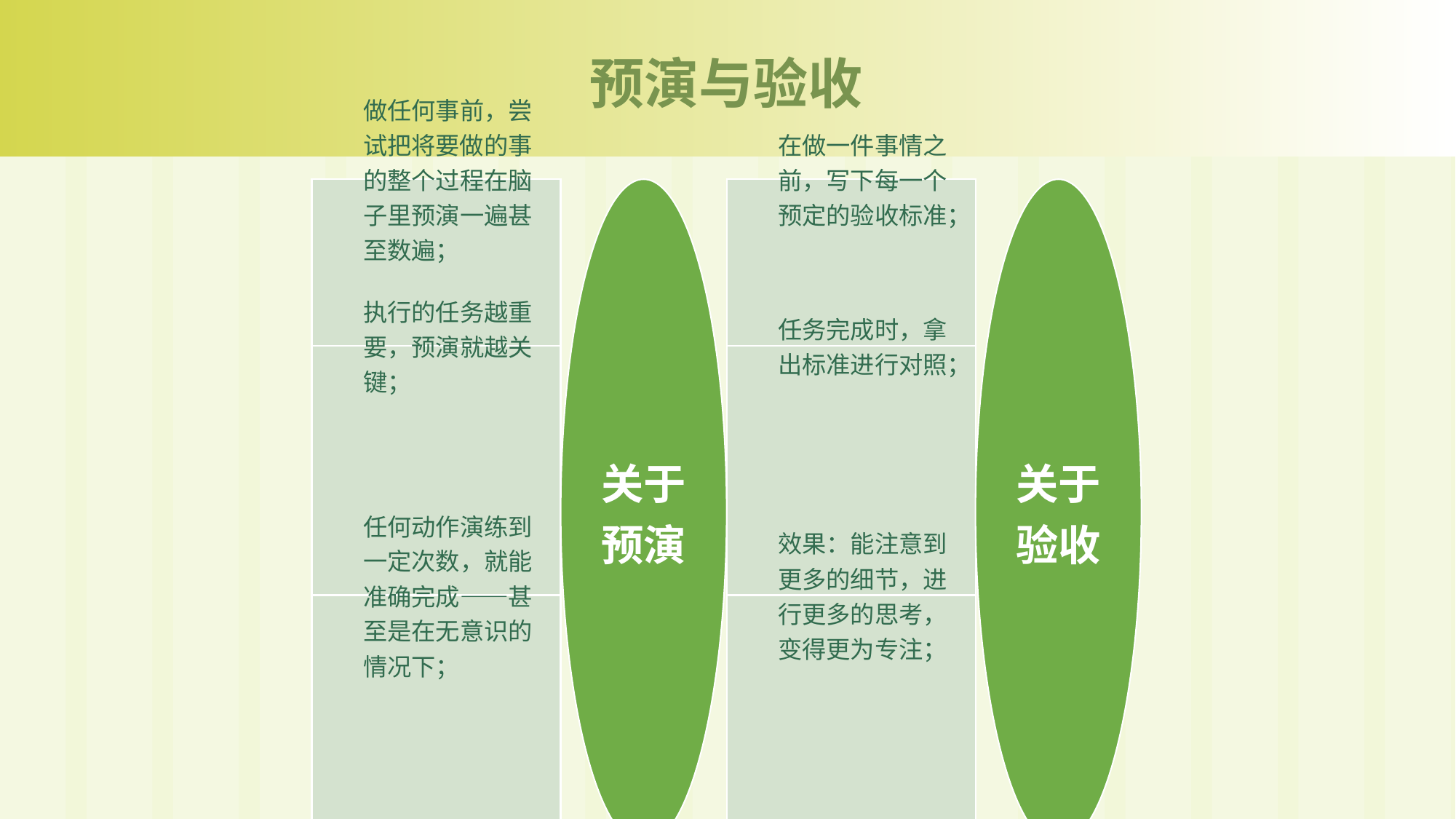

预演与验收
关于预演
做任何事前，尝试把将要做的事的整个过程在脑子里预演一遍甚至数遍；
执行的任务越重要，预演就越关键；
任何动作演练到一定次数，就能准确完成——甚至是在无意识的情况下；
关于验收
在做一件事情之前，写下每一个预定的验收标准；
任务完成时，拿出标准进行对照；
效果：能注意到更多的细节，进行更多的思考，变得更为专注；